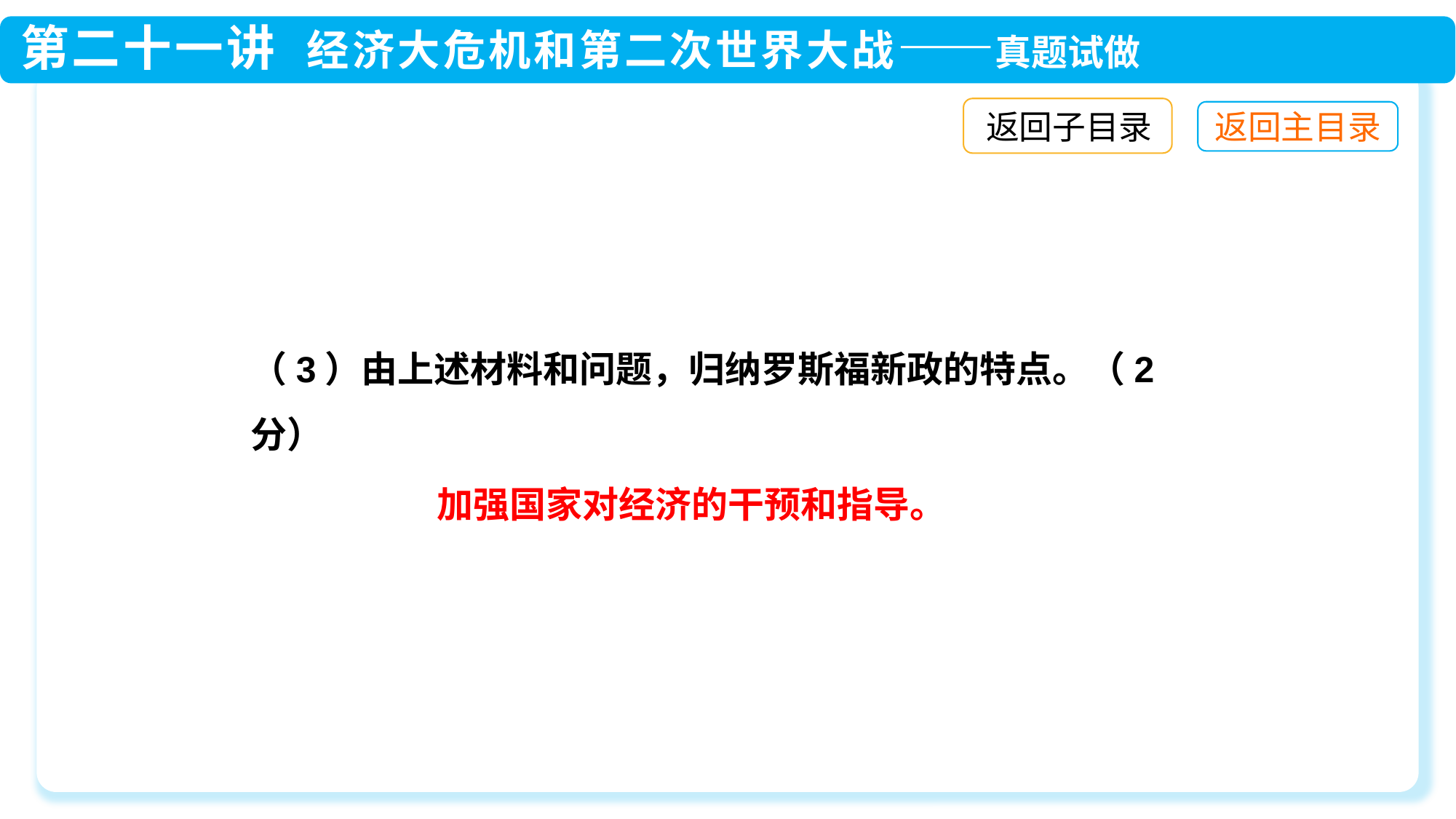

返回子目录
（3）由上述材料和问题，归纳罗斯福新政的特点。（2分）
加强国家对经济的干预和指导。